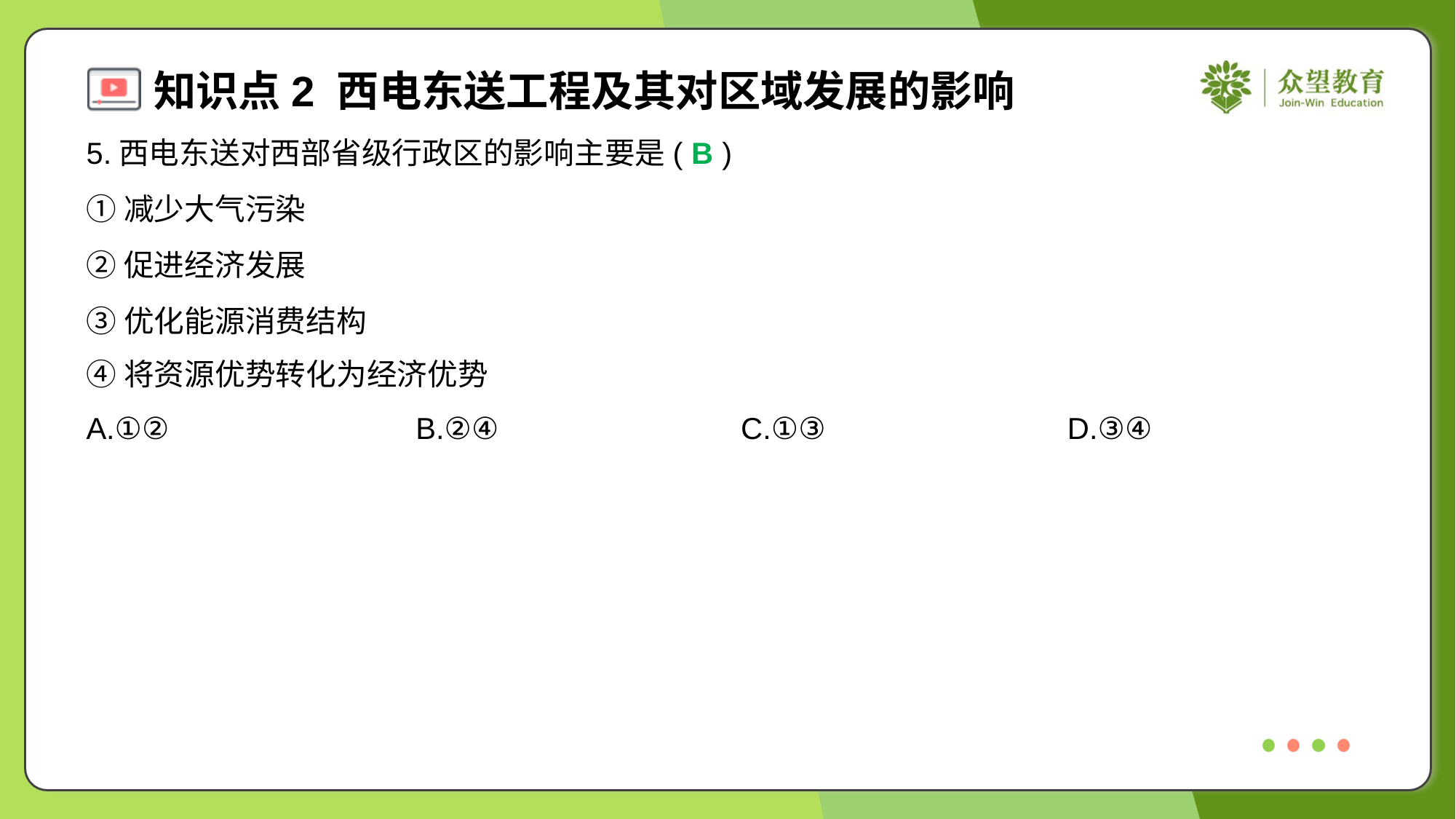

5.西电东送对西部省级行政区的影响主要是(     )
B
①减少大气污染
②促进经济发展
③优化能源消费结构
④将资源优势转化为经济优势
A.①②	B.②④	C.①③	D.③④